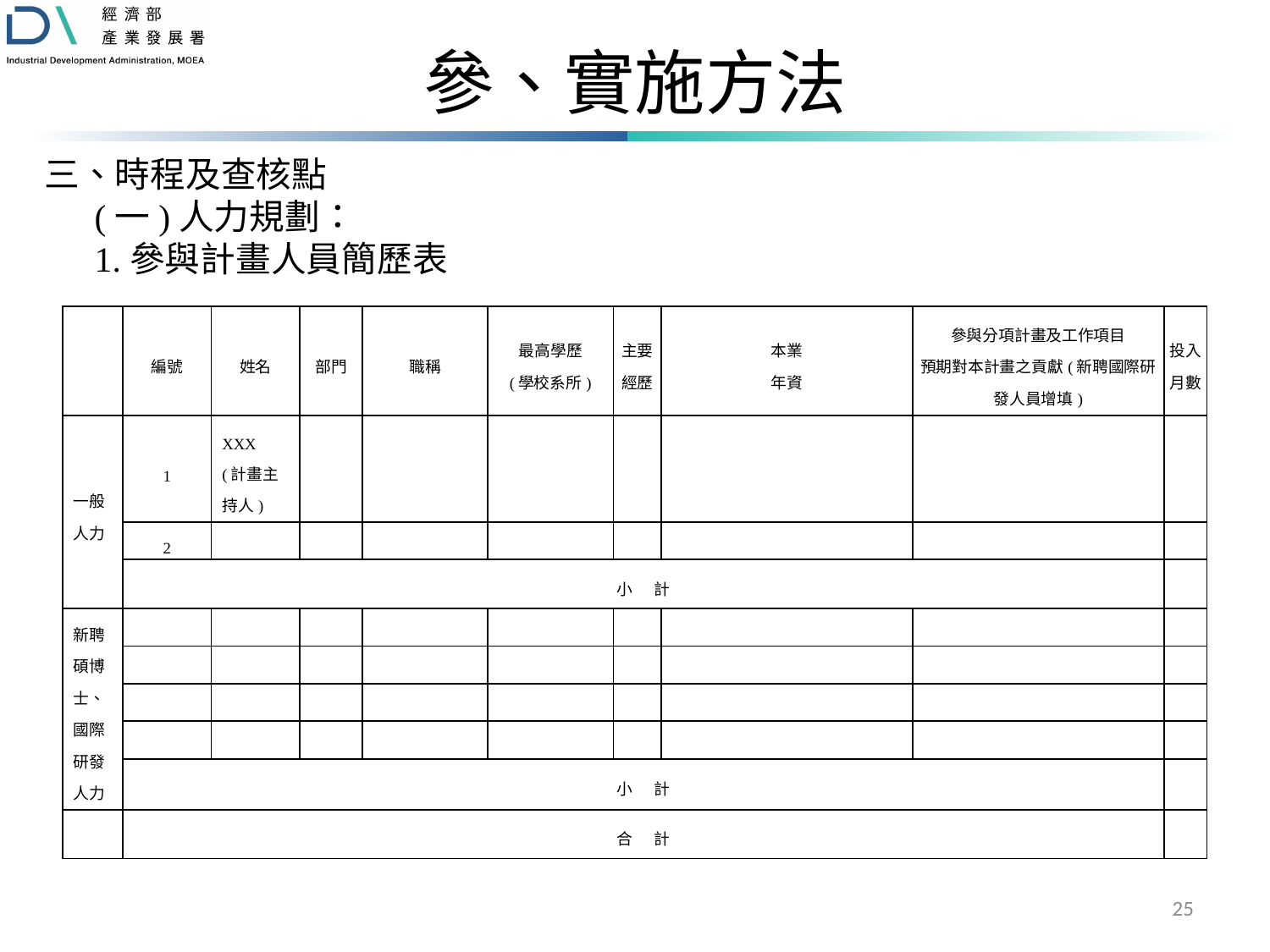

# 參、實施方法
三、時程及查核點
(一)人力規劃：
1.參與計畫人員簡歷表
|  | 編號 | 姓名 | 部門 | 職稱 | 最高學歷 (學校系所) | 主要 經歷 | 本業 年資 | 參與分項計畫及工作項目 預期對本計畫之貢獻(新聘國際研發人員增填) | 投入 月數 |
| --- | --- | --- | --- | --- | --- | --- | --- | --- | --- |
| 一般人力 | 1 | XXX (計畫主持人) |  |  |  |  |  |  |  |
|  | 2 |  |  |  |  |  |  |  |  |
|  | 小 計 |  |  |  |  |  |  |  |  |
| 新聘碩博士、國際研發人力 |  |  |  |  |  |  |  |  |  |
|  |  |  |  |  |  |  |  |  |  |
|  |  |  |  |  |  |  |  |  |  |
|  |  |  |  |  |  |  |  |  |  |
|  | 小 計 |  |  |  |  |  |  |  |  |
|  | 合 計 |  |  |  |  |  |  |  |  |
25